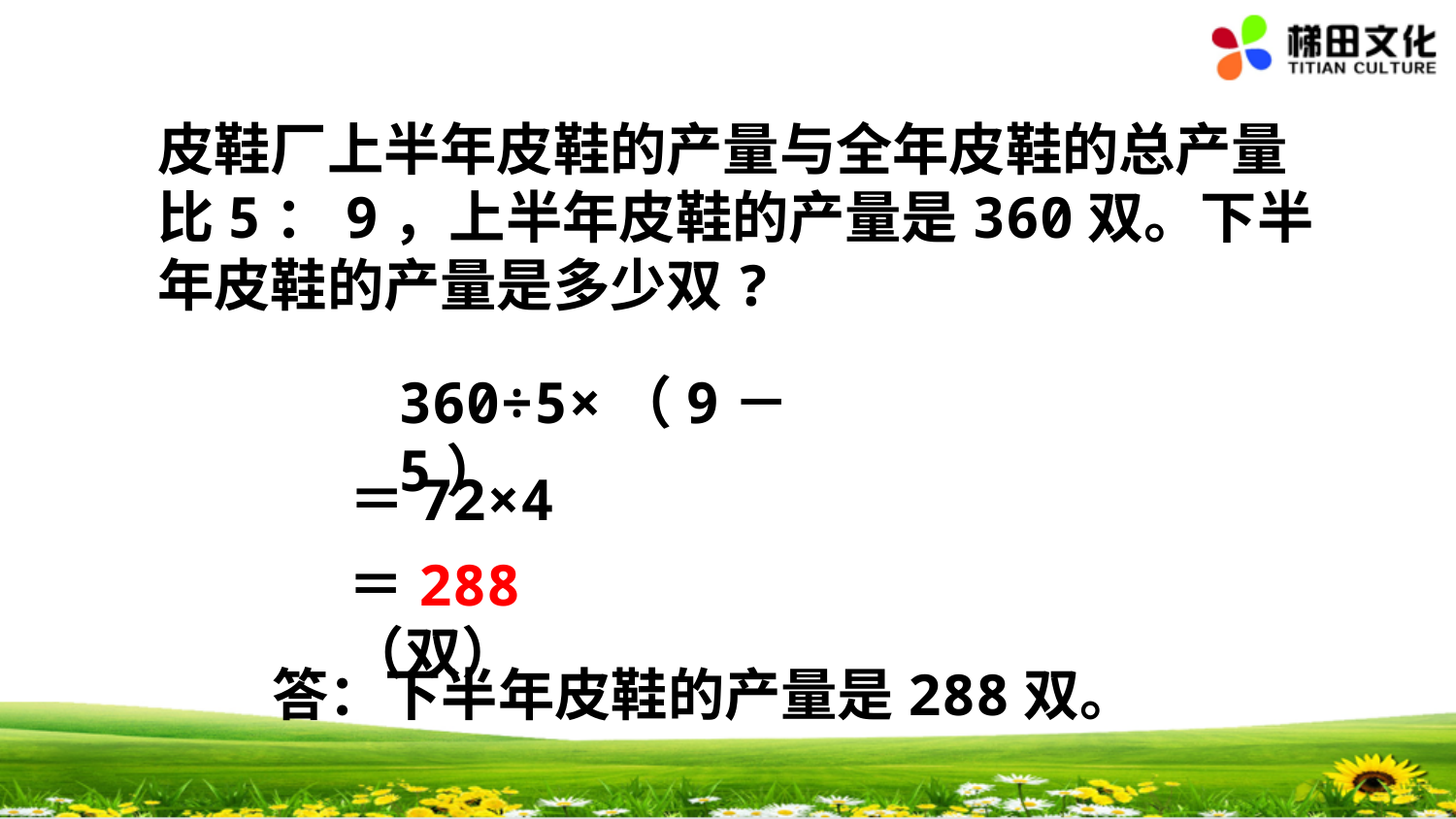

皮鞋厂上半年皮鞋的产量与全年皮鞋的总产量比5：9，上半年皮鞋的产量是360双。下半年皮鞋的产量是多少双?
360÷5×（9－5）
＝72×4
＝288（双）
答：下半年皮鞋的产量是288双。